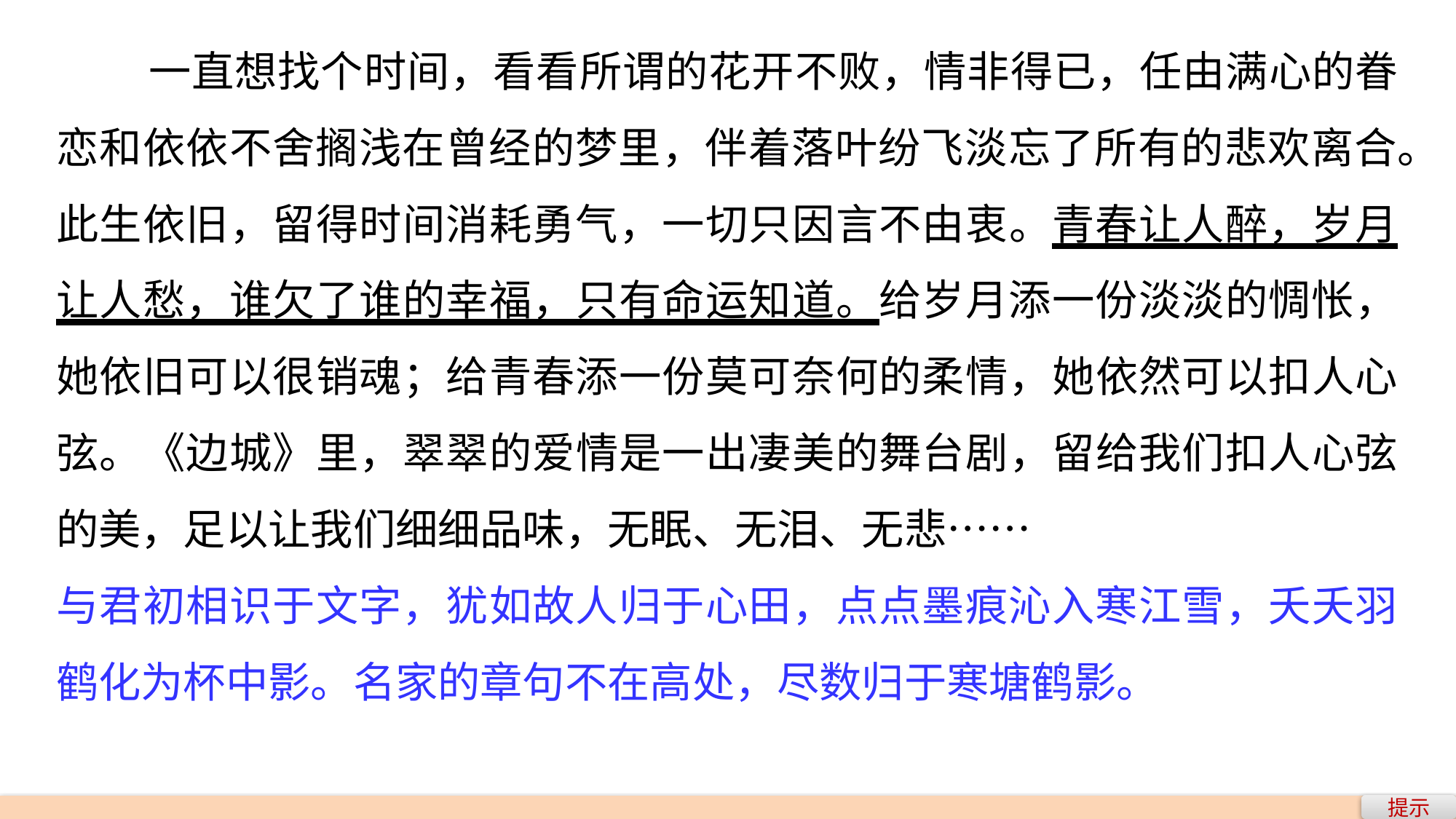

一直想找个时间，看看所谓的花开不败，情非得已，任由满心的眷恋和依依不舍搁浅在曾经的梦里，伴着落叶纷飞淡忘了所有的悲欢离合。此生依旧，留得时间消耗勇气，一切只因言不由衷。青春让人醉，岁月让人愁，谁欠了谁的幸福，只有命运知道。给岁月添一份淡淡的惆怅，她依旧可以很销魂；给青春添一份莫可奈何的柔情，她依然可以扣人心弦。《边城》里，翠翠的爱情是一出凄美的舞台剧，留给我们扣人心弦的美，足以让我们细细品味，无眠、无泪、无悲……
与君初相识于文字，犹如故人归于心田，点点墨痕沁入寒江雪，夭夭羽鹤化为杯中影。名家的章句不在高处，尽数归于寒塘鹤影。
提示